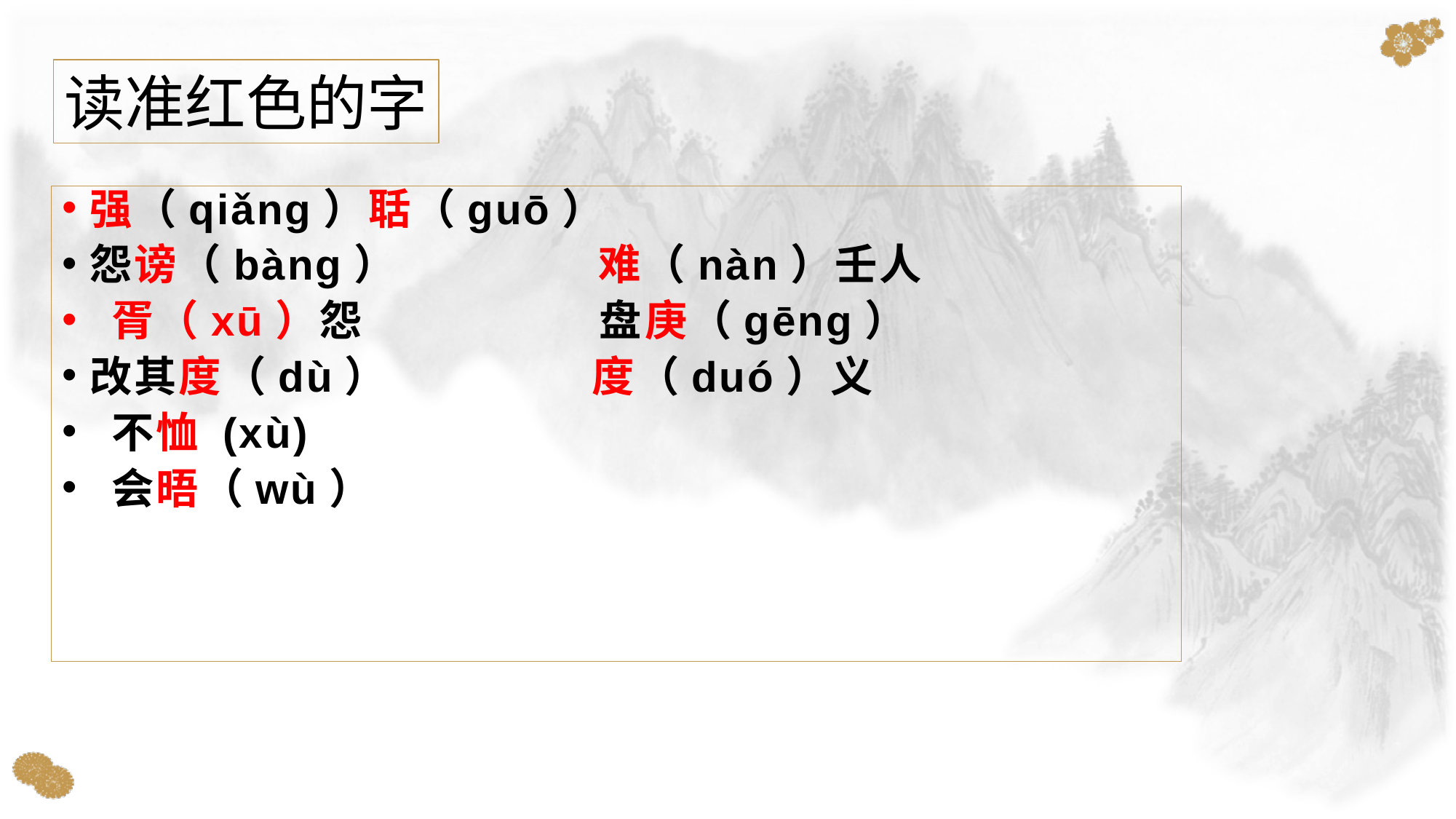

读准红色的字
强（qiǎnɡ）聒（ɡuō）
怨谤（bàng）　             难（nàn）壬人
 胥（xū）怨　                盘庚（gēng）
改其度（dù）                 度（duó）义
 不恤 (xù)
 会晤（wù）